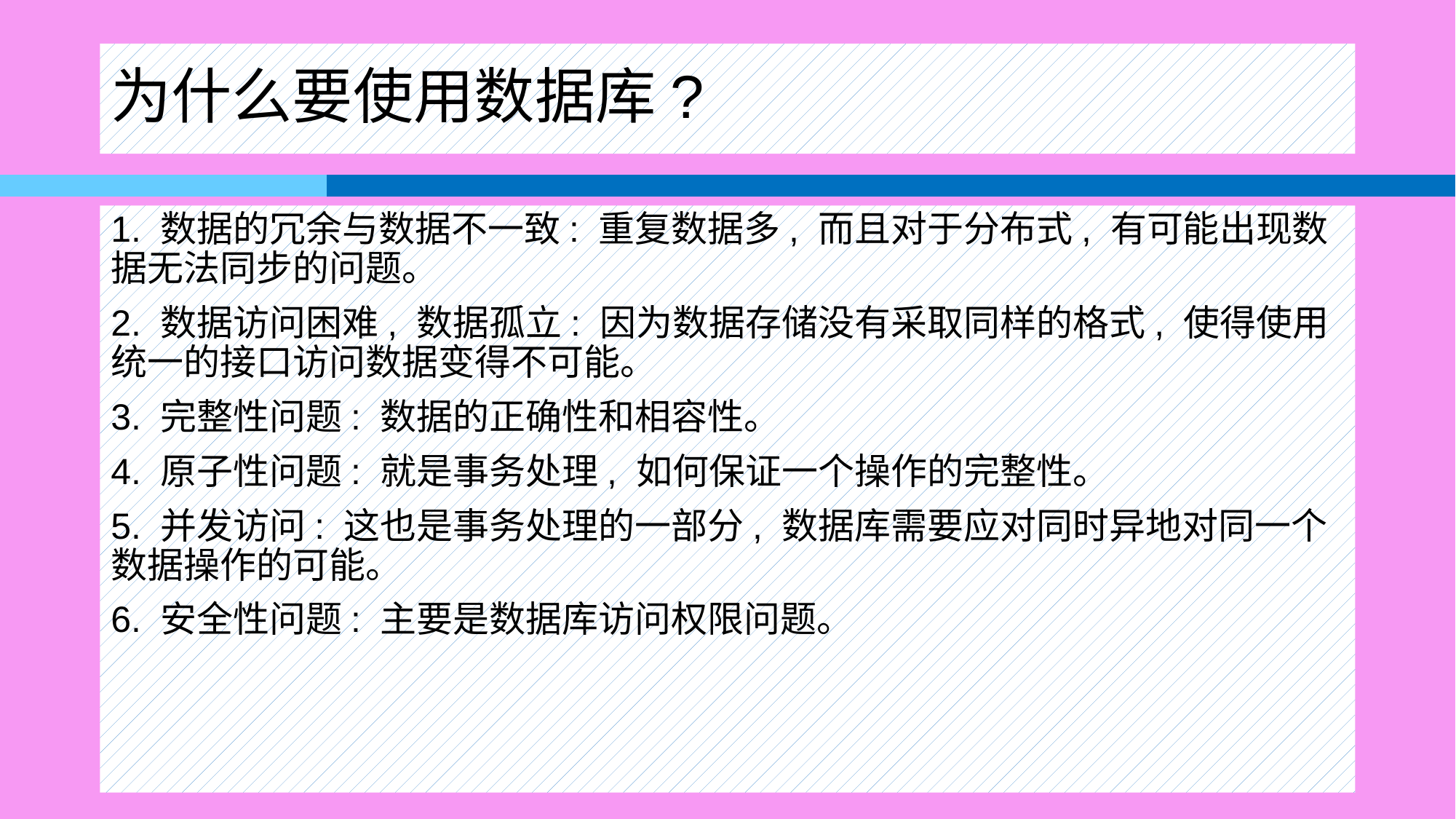

# 为什么要使用数据库?
1. 数据的冗余与数据不一致: 重复数据多, 而且对于分布式, 有可能出现数据无法同步的问题。
2. 数据访问困难, 数据孤立: 因为数据存储没有采取同样的格式, 使得使用统一的接口访问数据变得不可能。
3. 完整性问题: 数据的正确性和相容性。
4. 原子性问题: 就是事务处理, 如何保证一个操作的完整性。
5. 并发访问: 这也是事务处理的一部分, 数据库需要应对同时异地对同一个数据操作的可能。
6. 安全性问题: 主要是数据库访问权限问题。